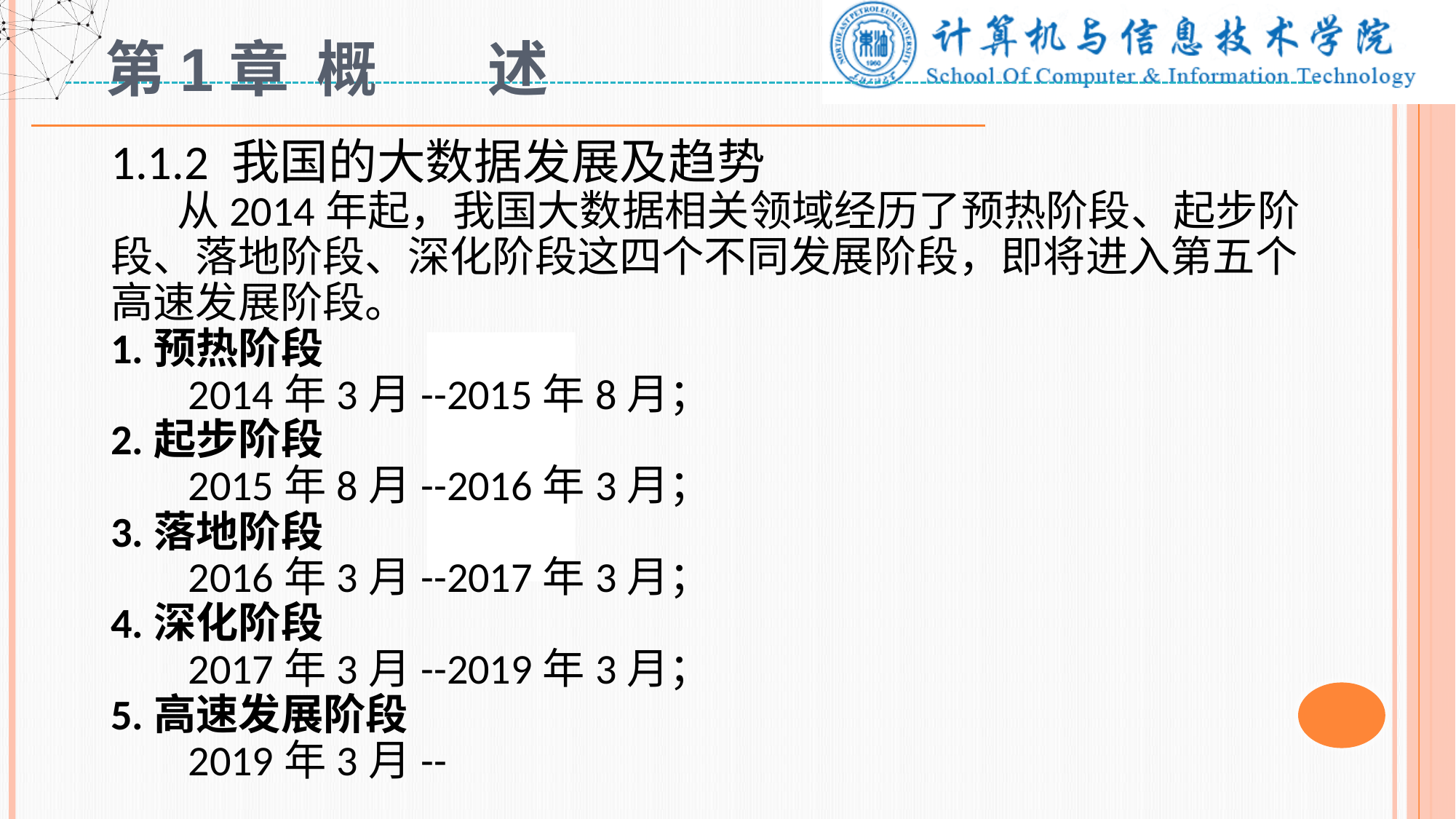

# 第1章  概        述
1.1.2 我国的大数据发展及趋势
       从2014年起，我国大数据相关领域经历了预热阶段、起步阶段、落地阶段、深化阶段这四个不同发展阶段，即将进入第五个高速发展阶段。
1.预热阶段
        2014年3月--2015年8月；
2.起步阶段
        2015年8月--2016年3月；
3.落地阶段
        2016年3月--2017年3月；
4.深化阶段
        2017年3月--2019年3月；
5.高速发展阶段
        2019年3月--